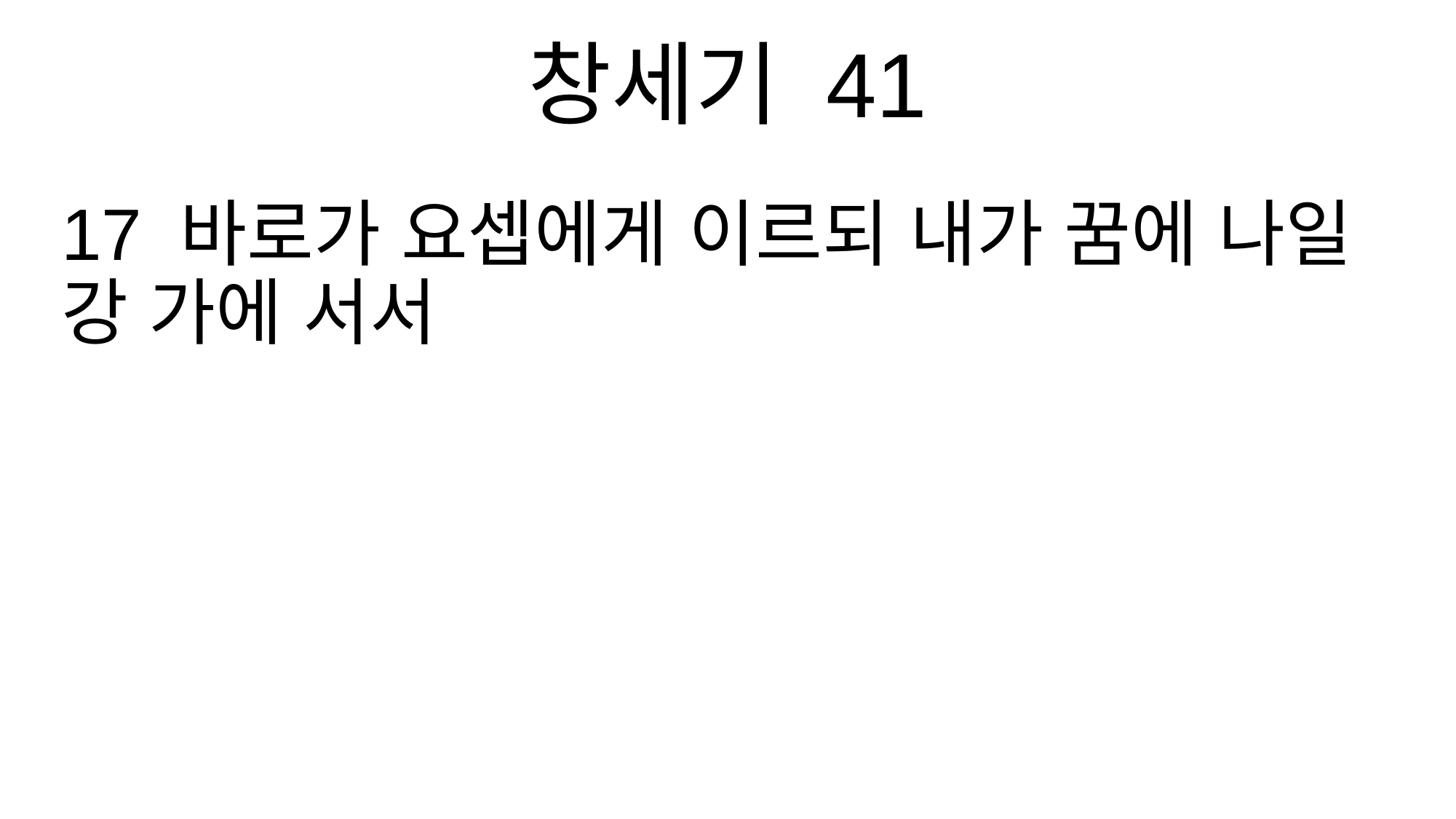

창세기 41
17 바로가 요셉에게 이르되 내가 꿈에 나일 강 가에 서서